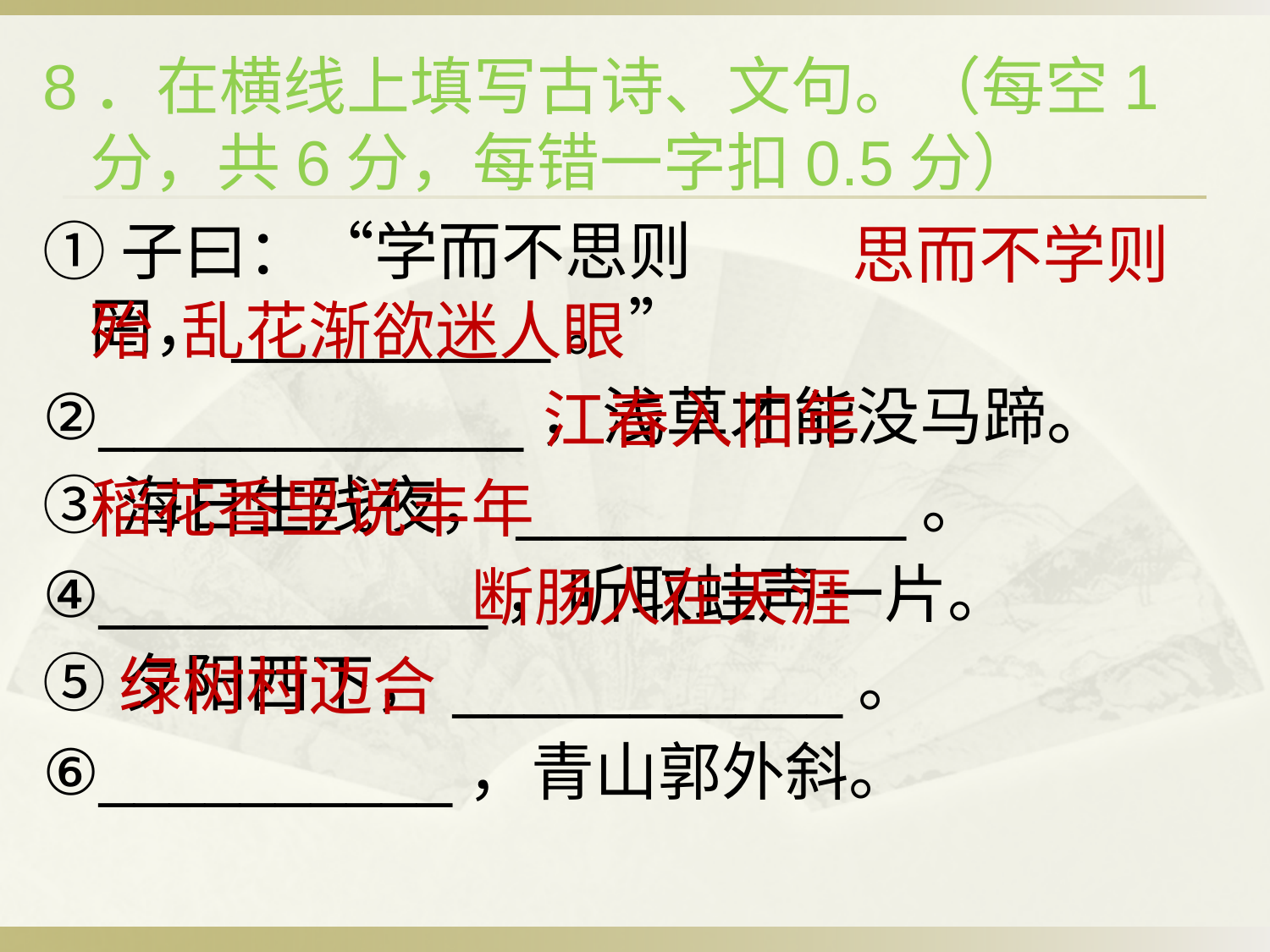

8．在横线上填写古诗、文句。（每空1分，共6分，每错一字扣0.5分）
①子曰：“学而不思则罔，_________。”
②____________，浅草才能没马蹄。
③海日生残夜，___________。
④___________，听取蛙声一片。
⑤夕阳西下，___________。
⑥__________，青山郭外斜。

							思而不学则殆  乱花渐欲迷人眼
				    江春入旧年
	稻花香里说丰年
				断肠人在天涯
	 绿树村边合